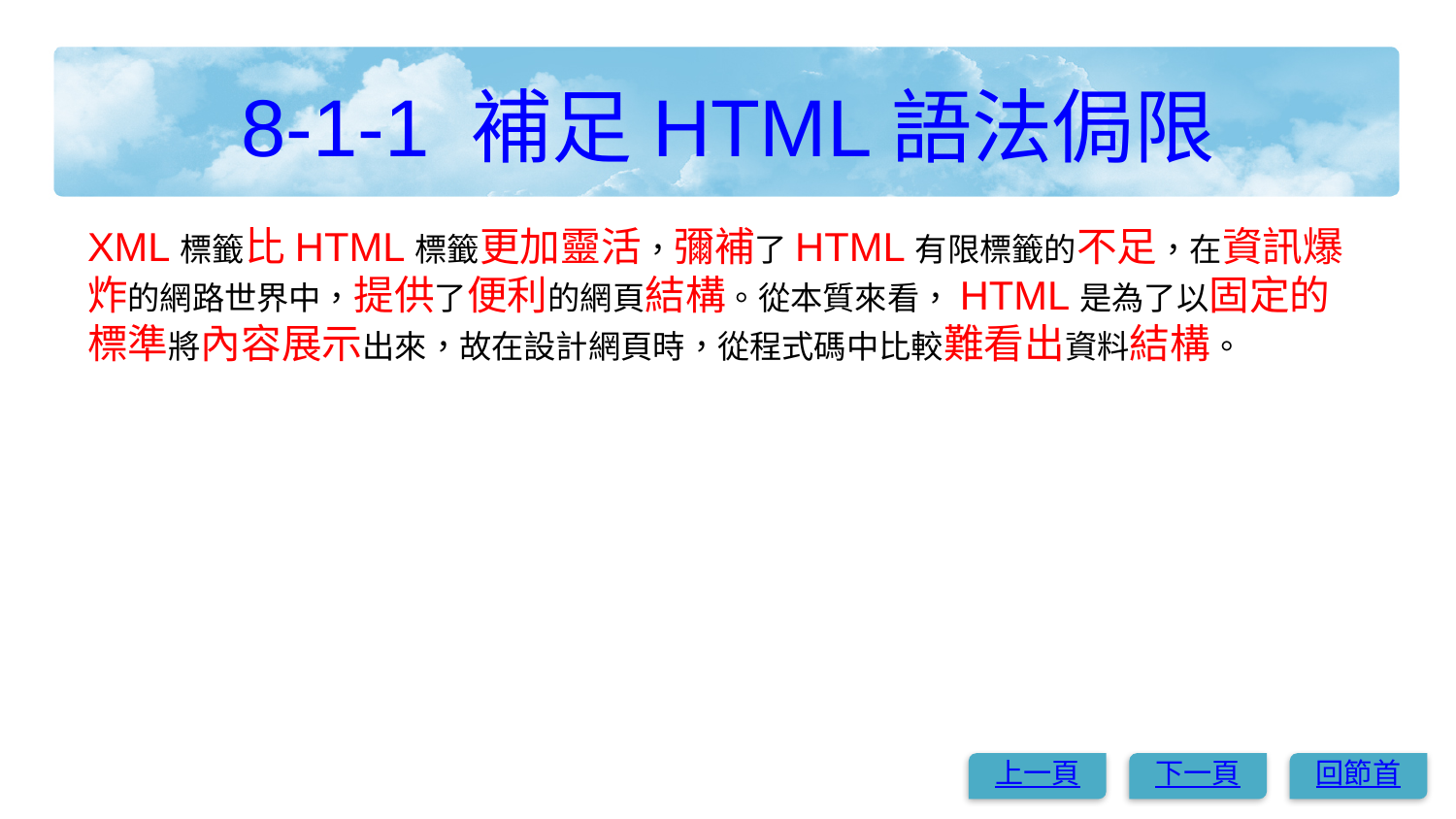

# 8-1-1 補足HTML語法侷限
XML標籤比HTML標籤更加靈活，彌補了HTML有限標籤的不足，在資訊爆炸的網路世界中，提供了便利的網頁結構。從本質來看，HTML是為了以固定的標準將內容展示出來，故在設計網頁時，從程式碼中比較難看出資料結構。
上一頁
下一頁
回節首